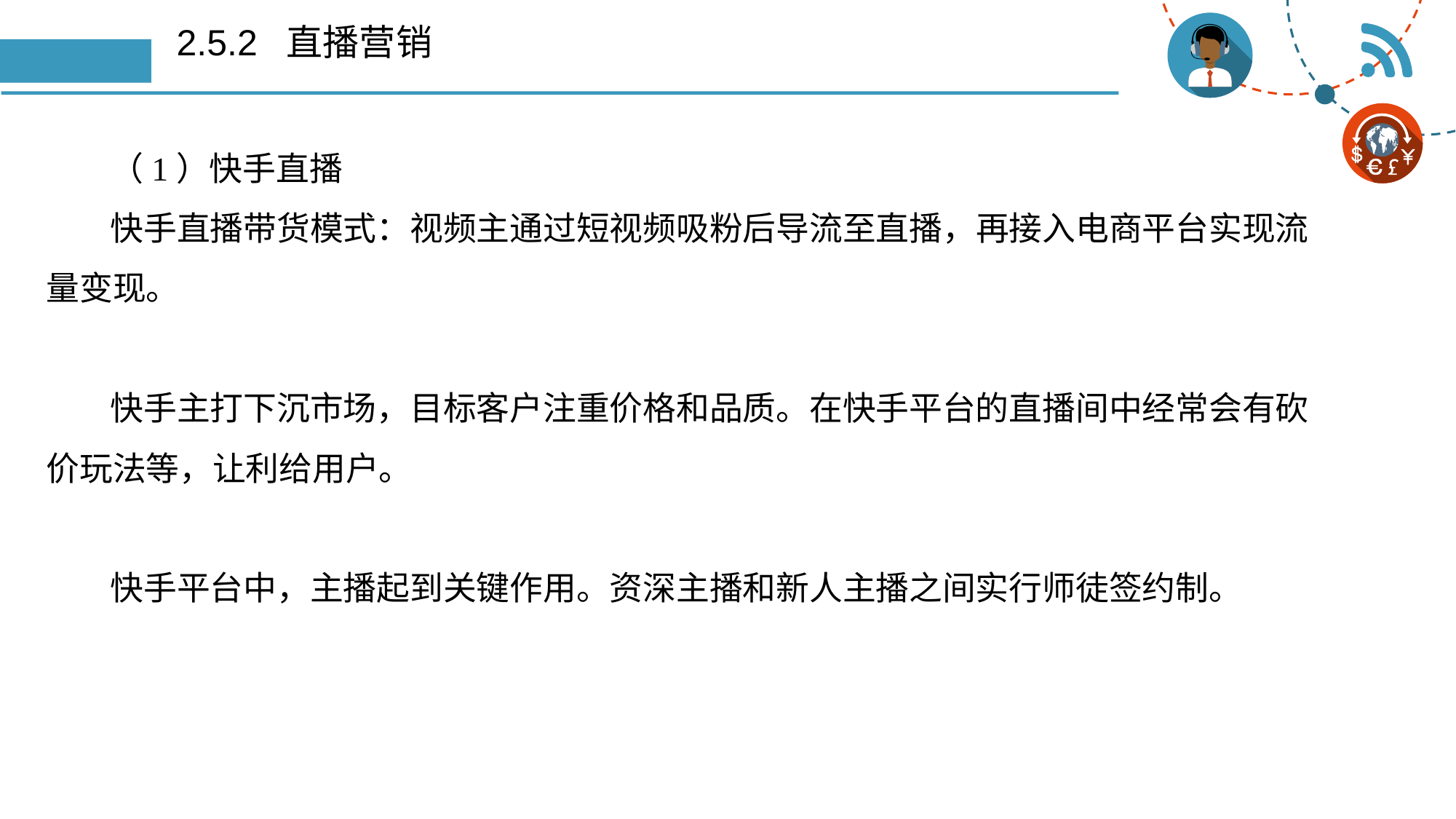

# 2.5.2  直播营销
（1）快手直播
快手直播带货模式：视频主通过短视频吸粉后导流至直播，再接入电商平台实现流量变现。

快手主打下沉市场，目标客户注重价格和品质。在快手平台的直播间中经常会有砍价玩法等，让利给用户。

快手平台中，主播起到关键作用。资深主播和新人主播之间实行师徒签约制。